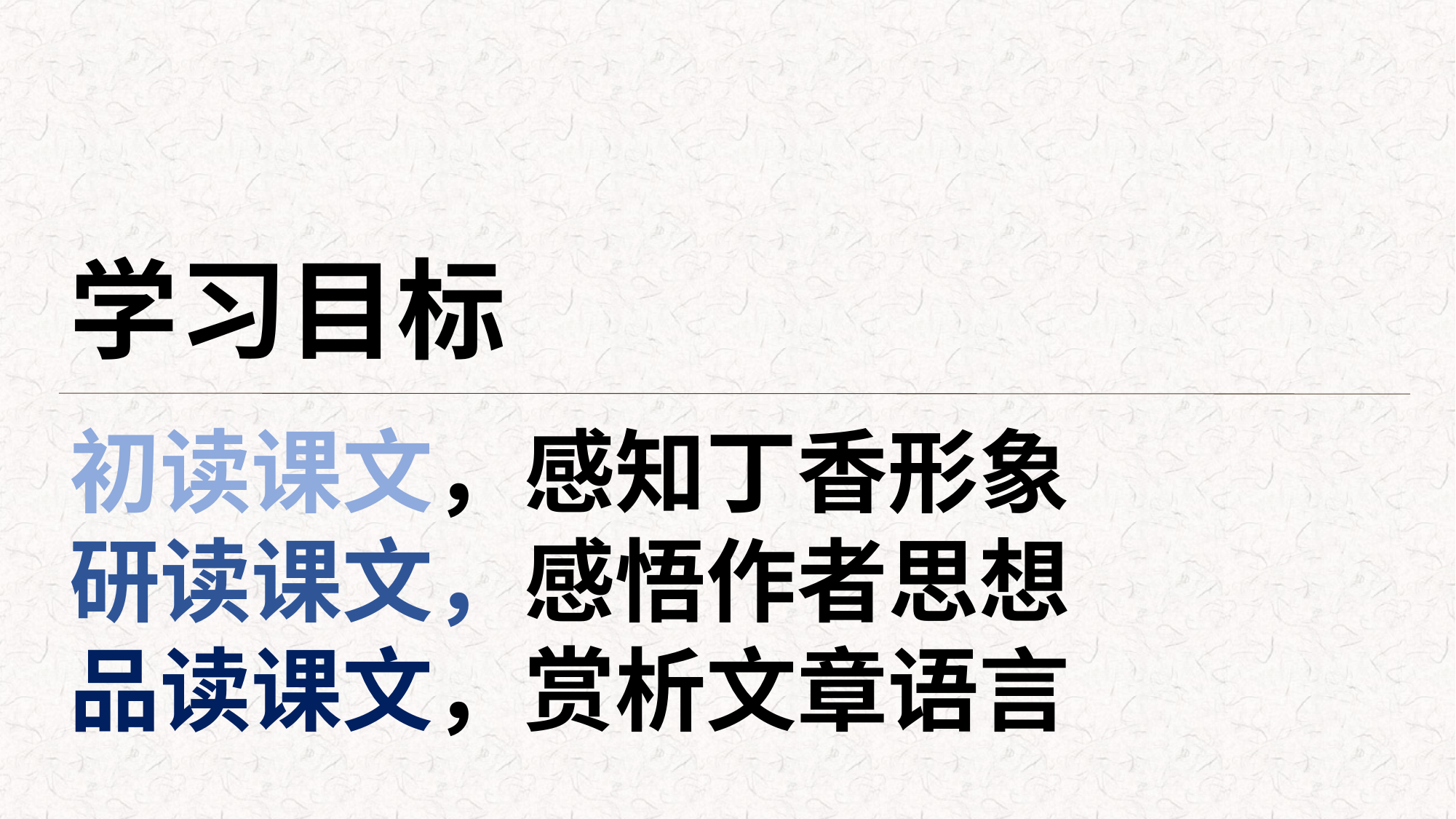

学习目标
初读课文，感知丁香形象
研读课文，感悟作者思想
品读课文，赏析文章语言